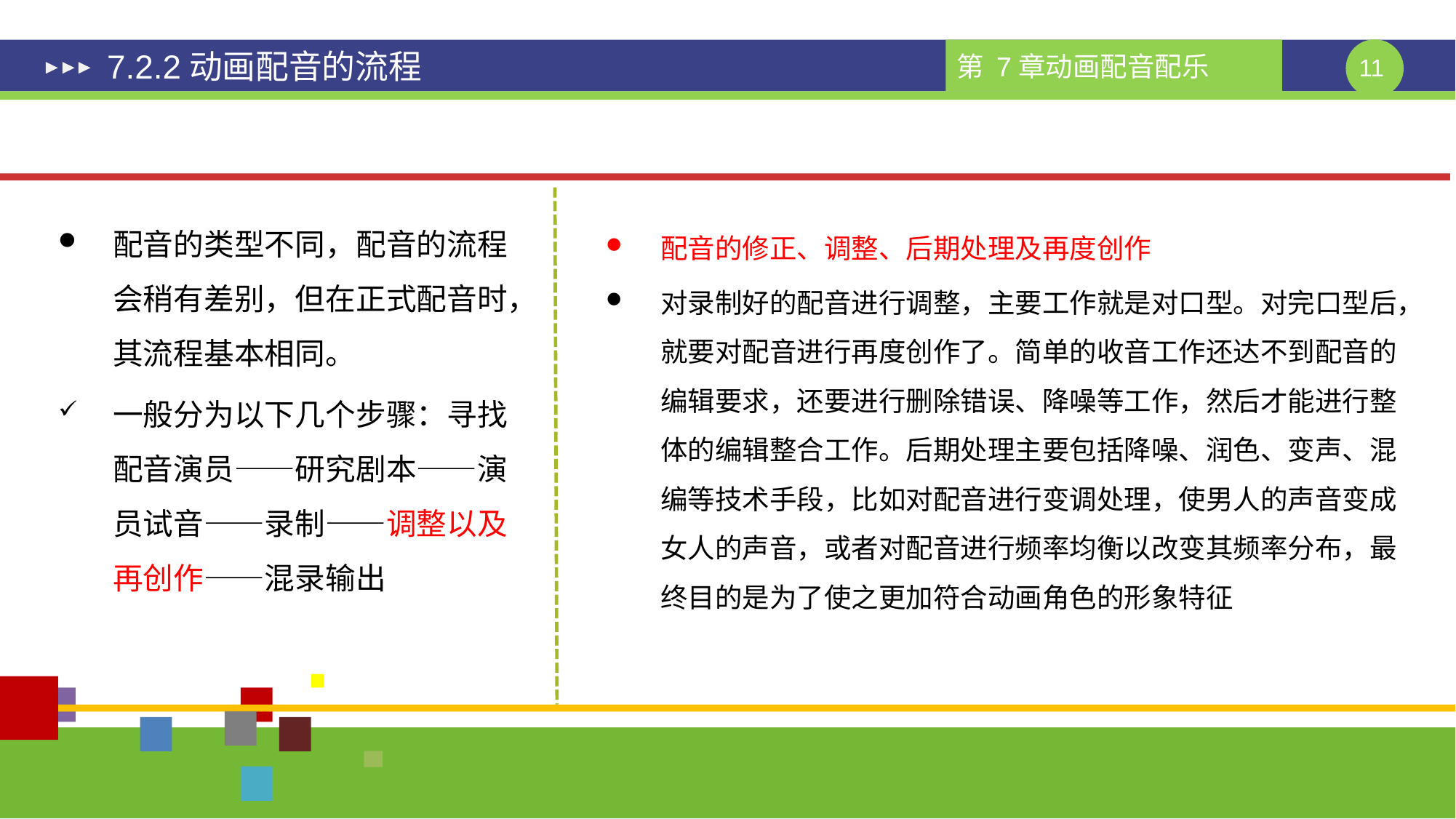

# 7.2.2动画配音的流程

配音的类型不同，配音的流程会稍有差别，但在正式配音时，其流程基本相同。
一般分为以下几个步骤：寻找配音演员——研究剧本——演员试音——录制——调整以及再创作——混录输出

配音的修正、调整、后期处理及再度创作
对录制好的配音进行调整，主要工作就是对口型。对完口型后，就要对配音进行再度创作了。简单的收音工作还达不到配音的编辑要求，还要进行删除错误、降噪等工作，然后才能进行整体的编辑整合工作。后期处理主要包括降噪、润色、变声、混编等技术手段，比如对配音进行变调处理，使男人的声音变成女人的声音，或者对配音进行频率均衡以改变其频率分布，最终目的是为了使之更加符合动画角色的形象特征